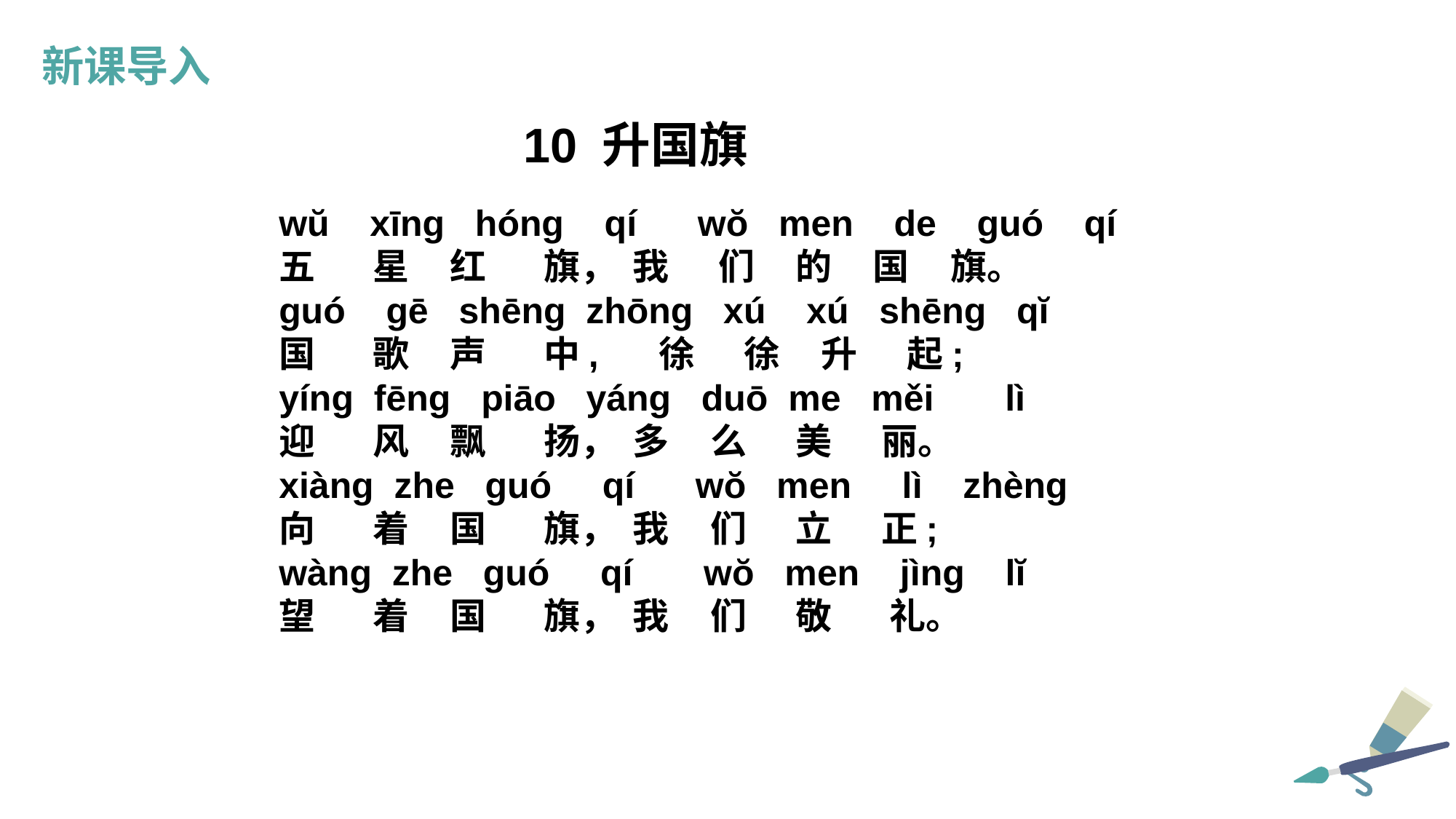

新课导入
10 升国旗
wŭ    xīng   hóng    qí      wŏ   men    de    guó    qí
五       星     红       旗，  我      们     的     国     旗。
guó    gē   shēng  zhōng   xú    xú   shēng   qĭ
国       歌     声       中,     徐      徐     升      起;
yíng  fēng   piāo   yáng   duō  me   měi       lì
迎       风     飘       扬，  多     么      美      丽。
xiàng  zhe   guó     qí      wŏ   men     lì    zhèng
向       着     国       旗，  我     们      立      正;
wàng  zhe   guó     qí       wŏ   men    jìng    lĭ
望       着     国       旗，  我     们      敬       礼。